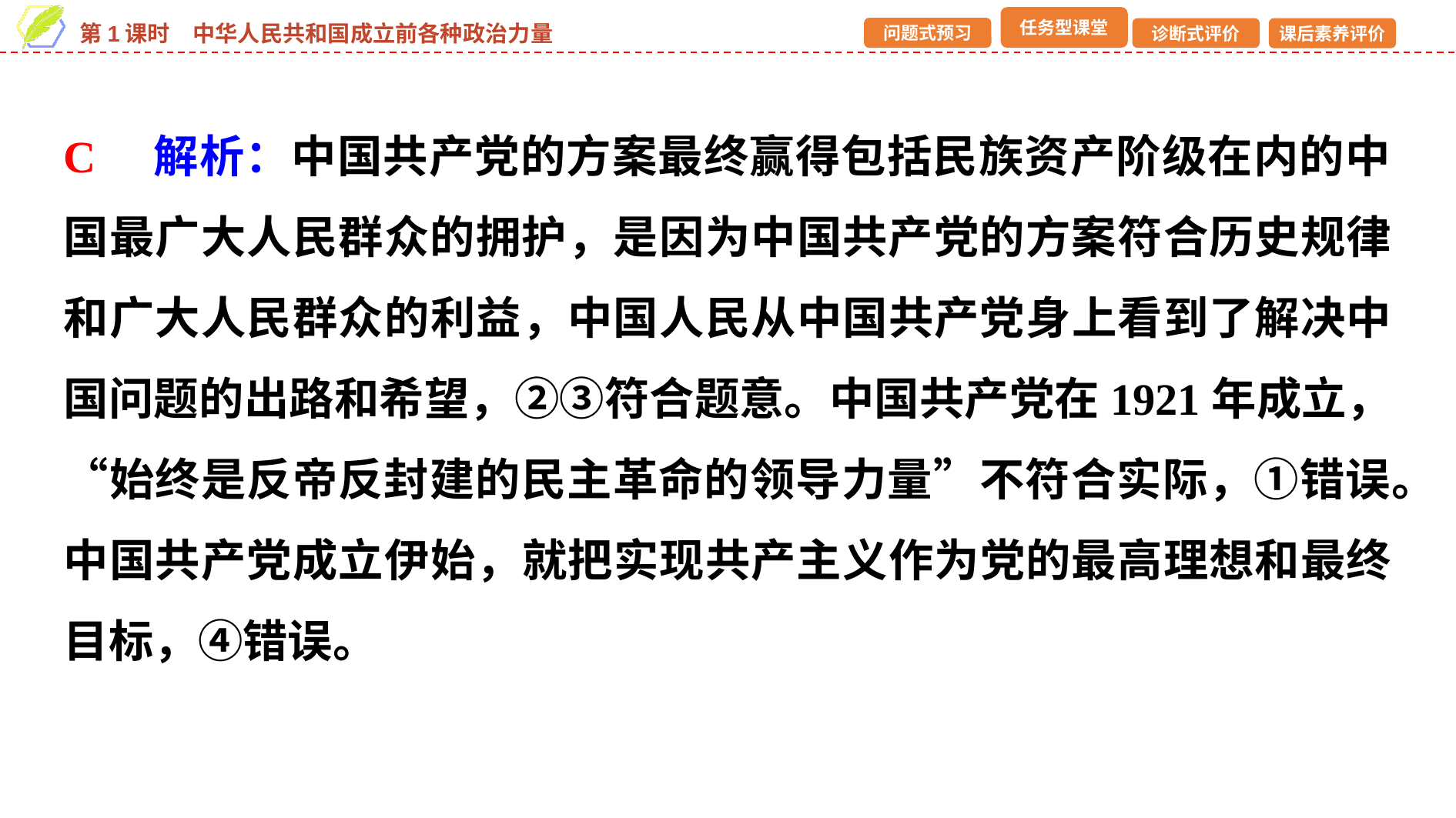

C　解析：中国共产党的方案最终赢得包括民族资产阶级在内的中国最广大人民群众的拥护，是因为中国共产党的方案符合历史规律和广大人民群众的利益，中国人民从中国共产党身上看到了解决中国问题的出路和希望，②③符合题意。中国共产党在1921年成立，“始终是反帝反封建的民主革命的领导力量”不符合实际，①错误。中国共产党成立伊始，就把实现共产主义作为党的最高理想和最终目标，④错误。